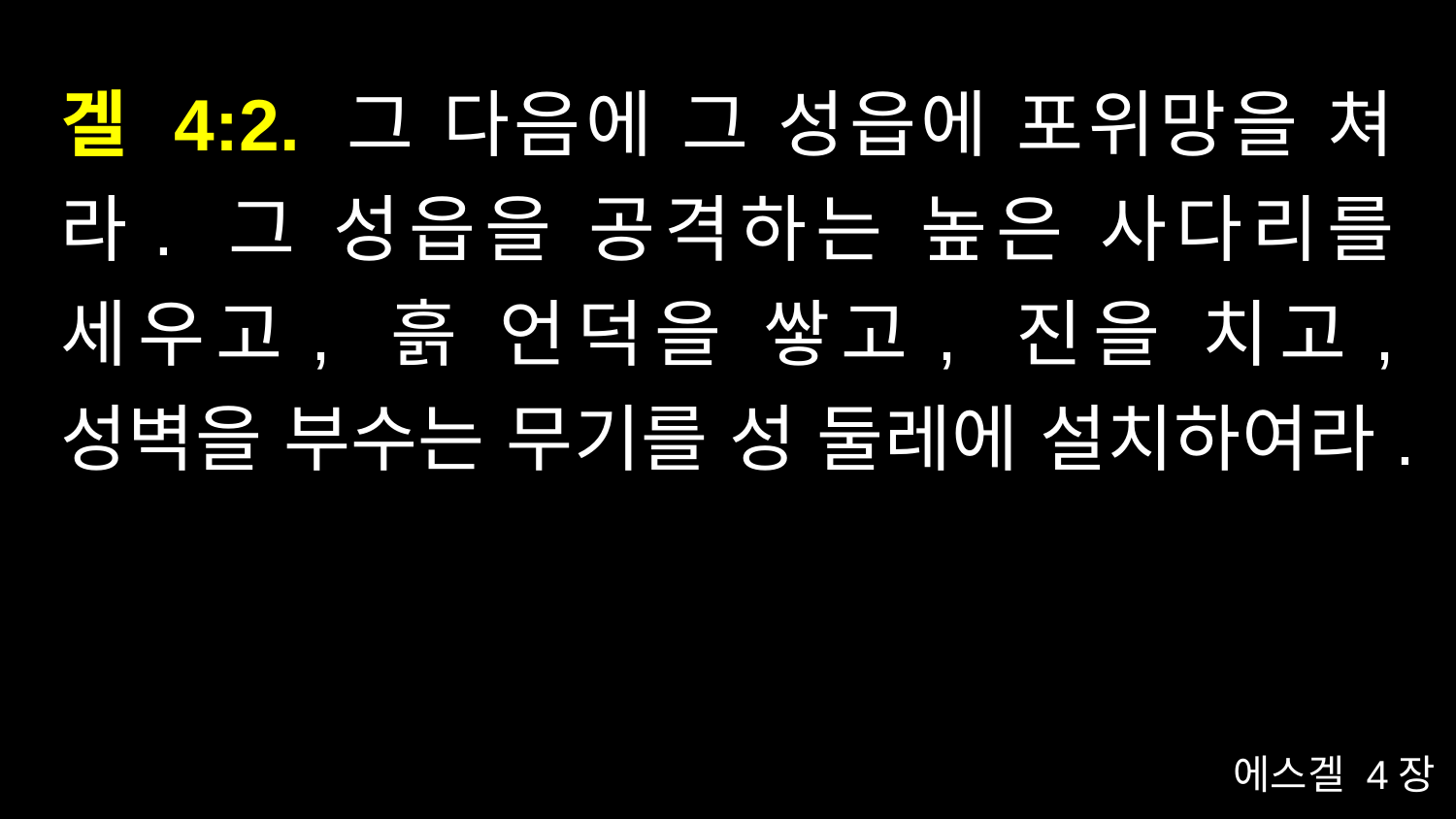

# 겔 4:2. 그 다음에 그 성읍에 포위망을 쳐라. 그 성읍을 공격하는 높은 사다리를 세우고, 흙 언덕을 쌓고, 진을 치고, 성벽을 부수는 무기를 성 둘레에 설치하여라.
에스겔 4장